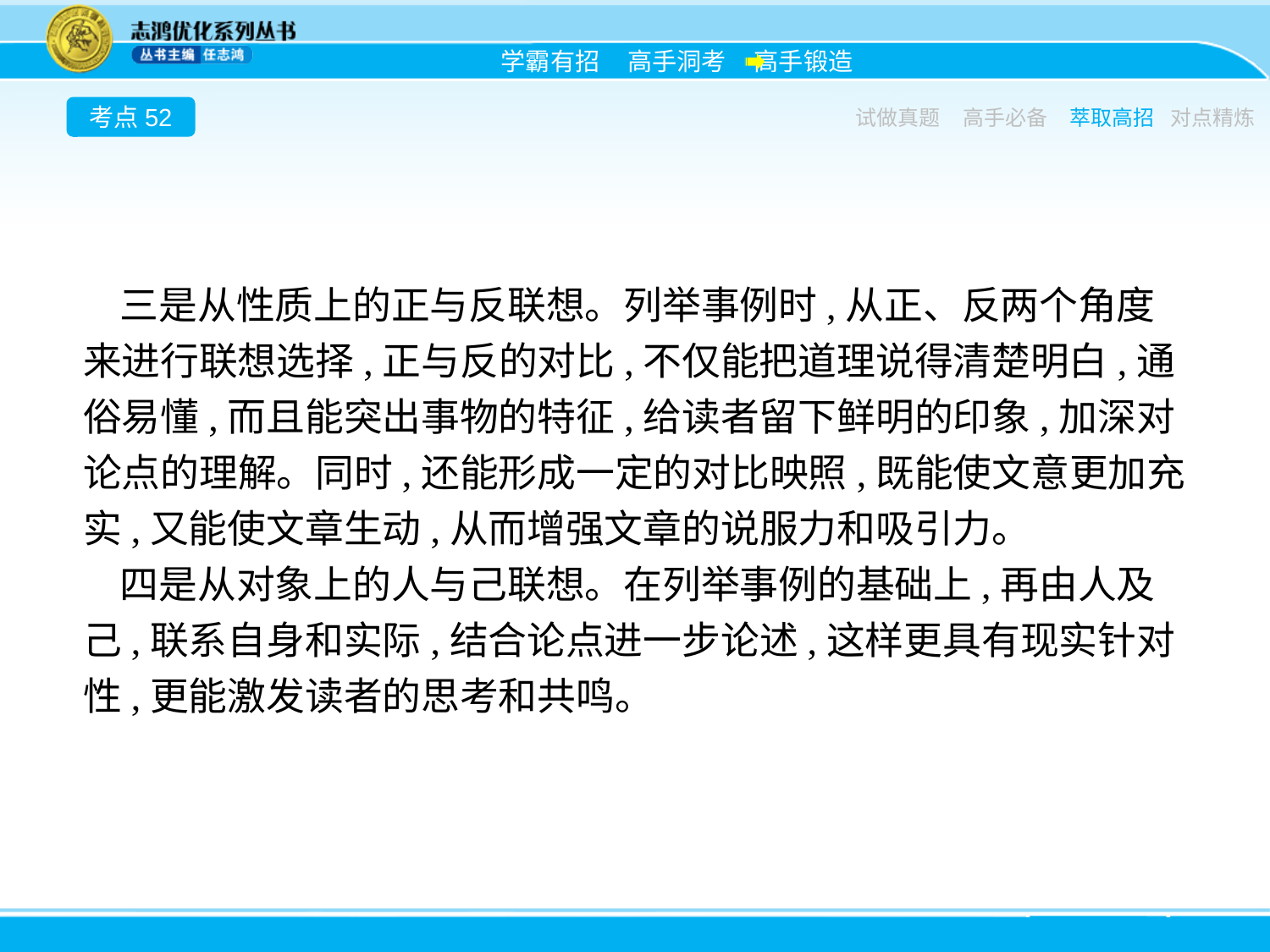

考点52
试做真题
高手必备
萃取高招
对点精炼
三是从性质上的正与反联想。列举事例时,从正、反两个角度来进行联想选择,正与反的对比,不仅能把道理说得清楚明白,通俗易懂,而且能突出事物的特征,给读者留下鲜明的印象,加深对论点的理解。同时,还能形成一定的对比映照,既能使文意更加充实,又能使文章生动,从而增强文章的说服力和吸引力。
四是从对象上的人与己联想。在列举事例的基础上,再由人及己,联系自身和实际,结合论点进一步论述,这样更具有现实针对性,更能激发读者的思考和共鸣。